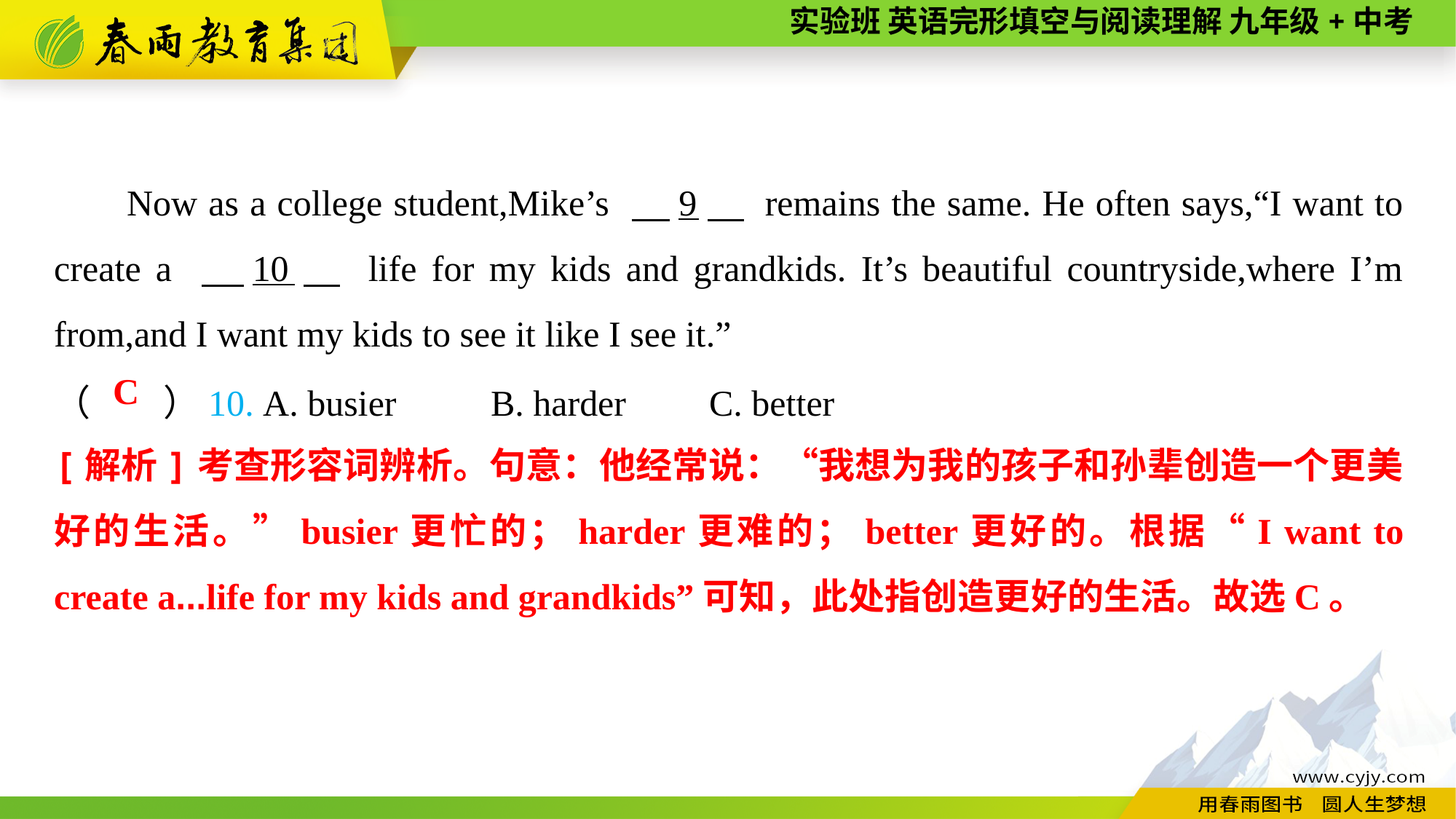

Now as a college student,Mike’s 　9　 remains the same. He often says,“I want to create a 　10　 life for my kids and grandkids. It’s beautiful countryside,where I’m from,and I want my kids to see it like I see it.”
（　　）10. A. busier	B. harder	C. better
C
[解析]考查形容词辨析。句意：他经常说：“我想为我的孩子和孙辈创造一个更美好的生活。”busier更忙的；harder更难的；better更好的。根据“I want to create a...life for my kids and grandkids”可知，此处指创造更好的生活。故选C。